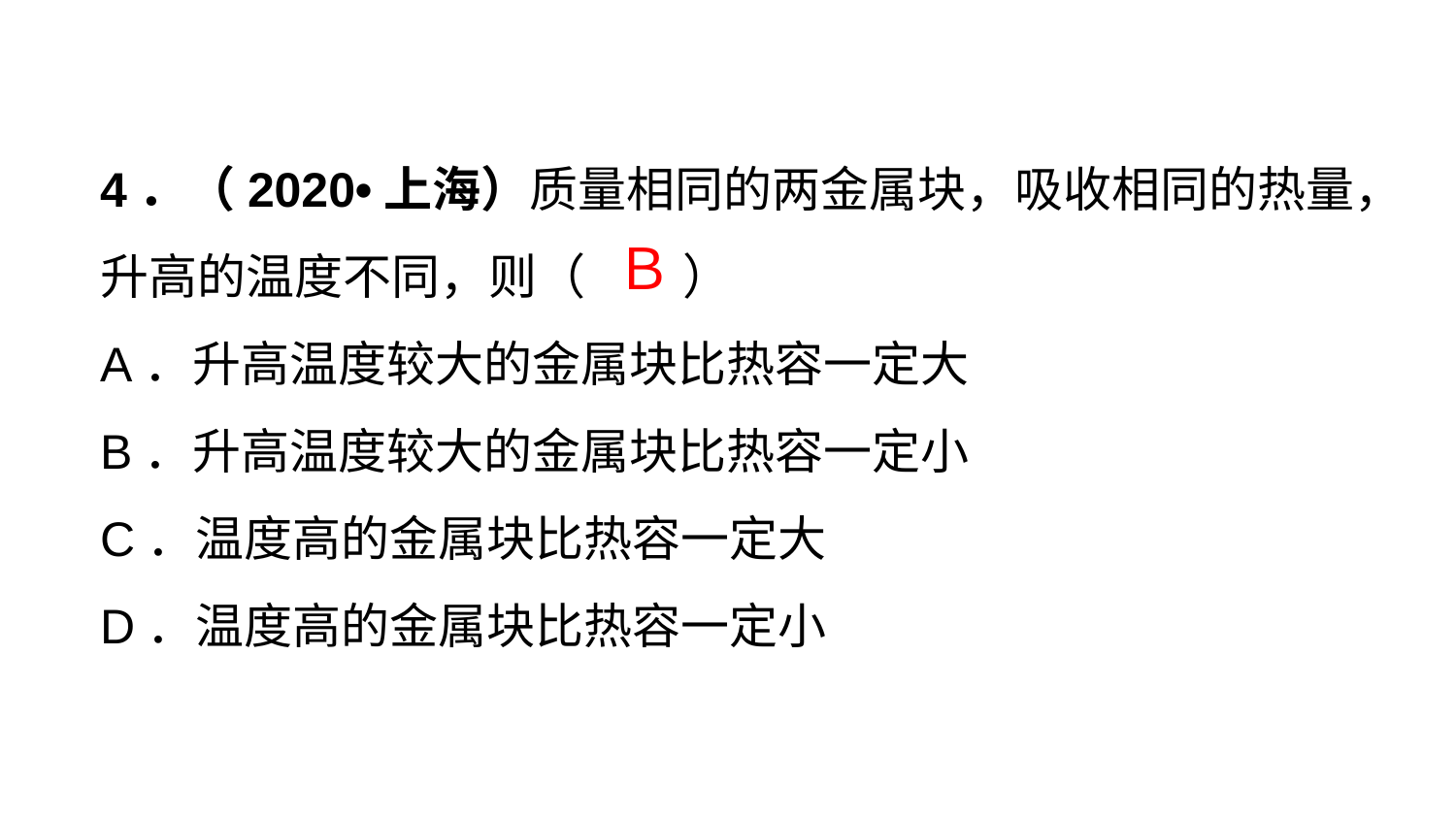

4．（2020•上海）质量相同的两金属块，吸收相同的热量，升高的温度不同，则（　　）
A．升高温度较大的金属块比热容一定大
B．升高温度较大的金属块比热容一定小
C．温度高的金属块比热容一定大
D．温度高的金属块比热容一定小
Ｂ